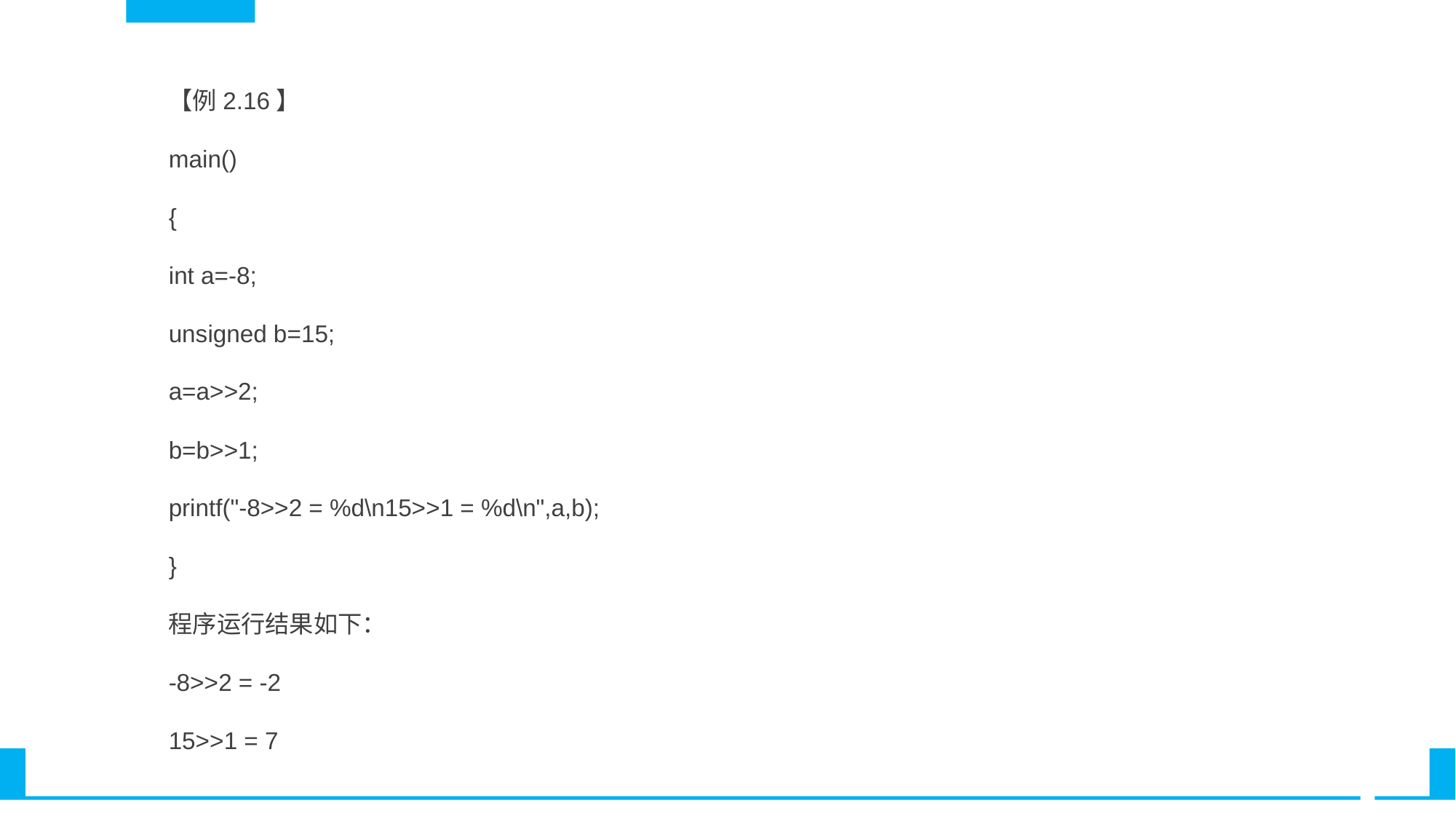

【例2.16】
main()
{
int a=-8;
unsigned b=15;
a=a>>2;
b=b>>1;
printf("-8>>2 = %d\n15>>1 = %d\n",a,b);
}
程序运行结果如下：
-8>>2 = -2
15>>1 = 7